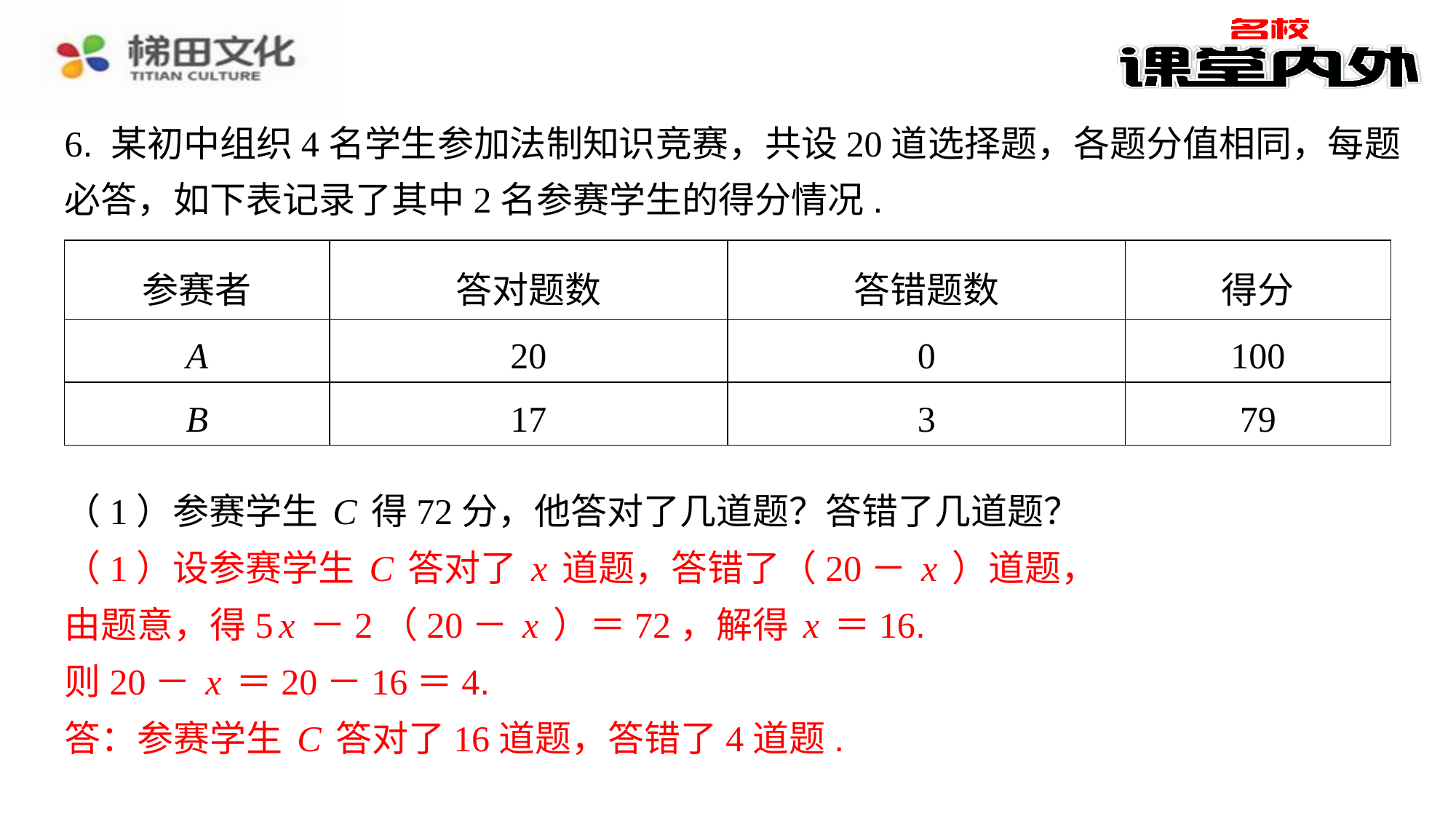

6. 某初中组织4名学生参加法制知识竞赛，共设20道选择题，各题分值相同，每题
必答，如下表记录了其中2名参赛学生的得分情况.
| 参赛者 | 答对题数 | 答错题数 | 得分 |
| --- | --- | --- | --- |
| A | 20 | 0 | 100 |
| B | 17 | 3 | 79 |
（1）参赛学生C得72分，他答对了几道题？答错了几道题？
（1）设参赛学生C答对了x道题，答错了（20－x）道题，
由题意，得5x－2（20－x）＝72，解得x＝16.
则20－x＝20－16＝4.
答：参赛学生C答对了16道题，答错了4道题.
（1）设参赛学生C答对了x道题，答错了（20－x）道题，
由题意，得5x－2（20－x）＝72，解得x＝16.
则20－x＝20－16＝4.
答：参赛学生C答对了16道题，答错了4道题.